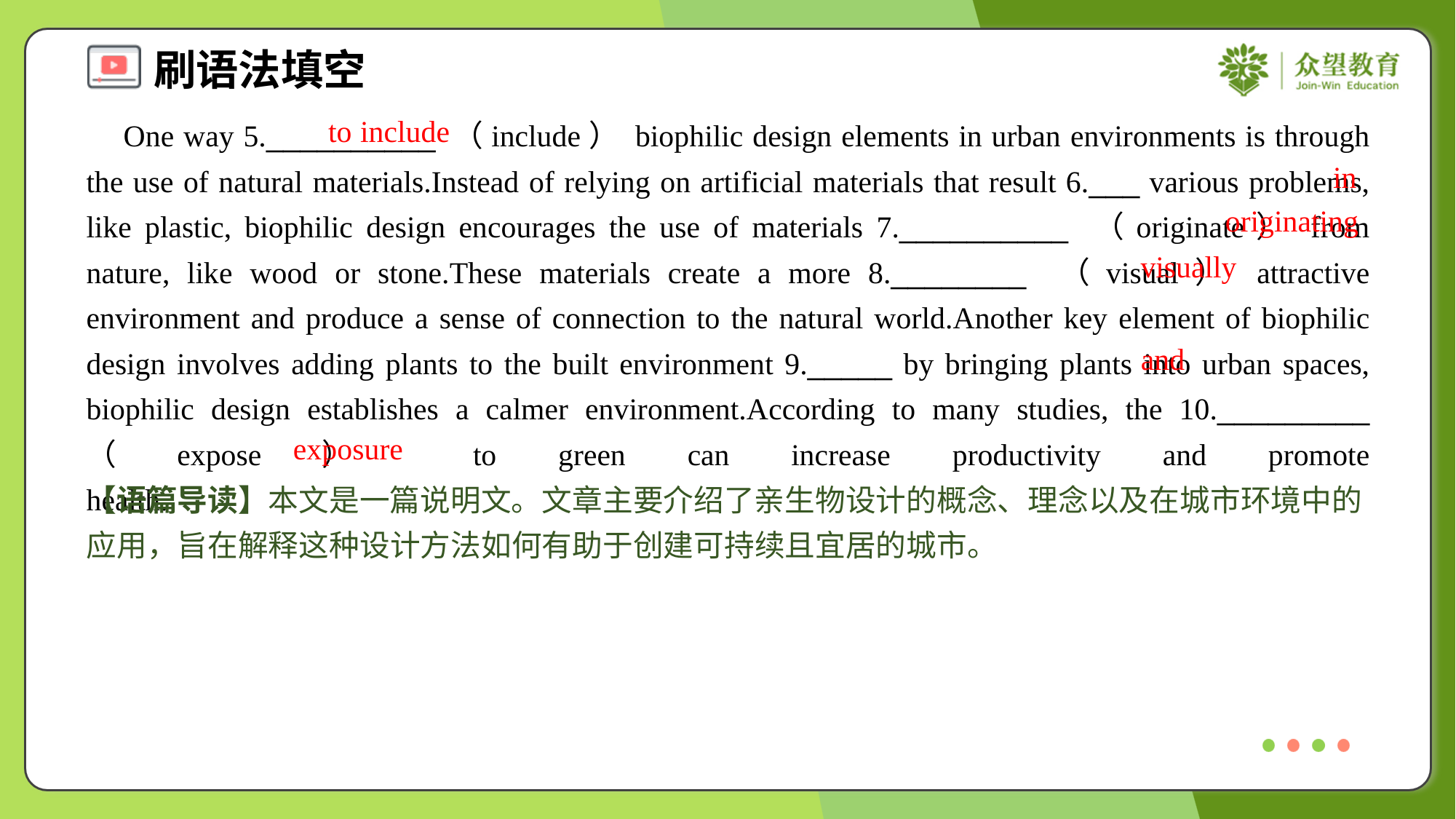

to include
    One way 5.__________ （include） biophilic design elements in urban environments is through the use of natural materials.Instead of relying on artificial materials that result 6.___ various problems, like plastic, biophilic design encourages the use of materials 7.__________ （originate） from nature, like wood or stone.These materials create a more 8.________ （visual） attractive environment and produce a sense of connection to the natural world.Another key element of biophilic design involves adding plants to the built environment 9._____ by bringing plants into urban spaces, biophilic design establishes a calmer environment.According to many studies, the 10._________ （expose） to green can increase productivity and promote health.#1.3
in
originating
visually
and
exposure
【语篇导读】本文是一篇说明文。文章主要介绍了亲生物设计的概念、理念以及在城市环境中的应用，旨在解释这种设计方法如何有助于创建可持续且宜居的城市。